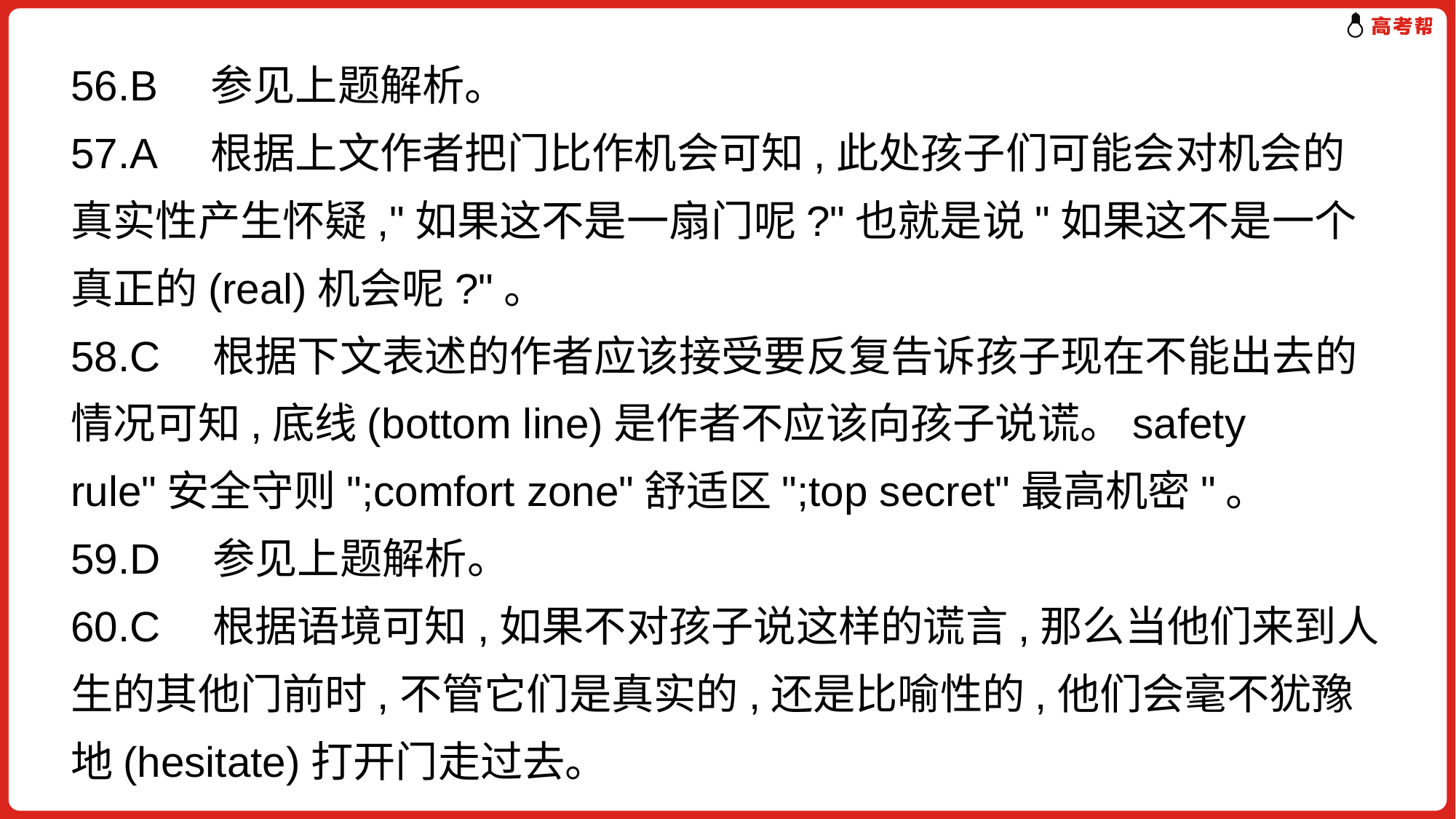

56.B　参见上题解析。
57.A　根据上文作者把门比作机会可知,此处孩子们可能会对机会的真实性产生怀疑,"如果这不是一扇门呢?"也就是说"如果这不是一个真正的(real)机会呢?"。
58.C　根据下文表述的作者应该接受要反复告诉孩子现在不能出去的情况可知,底线(bottom line)是作者不应该向孩子说谎。safety rule"安全守则";comfort zone"舒适区";top secret"最高机密"。
59.D　参见上题解析。
60.C　根据语境可知,如果不对孩子说这样的谎言,那么当他们来到人生的其他门前时,不管它们是真实的,还是比喻性的,他们会毫不犹豫地(hesitate)打开门走过去。